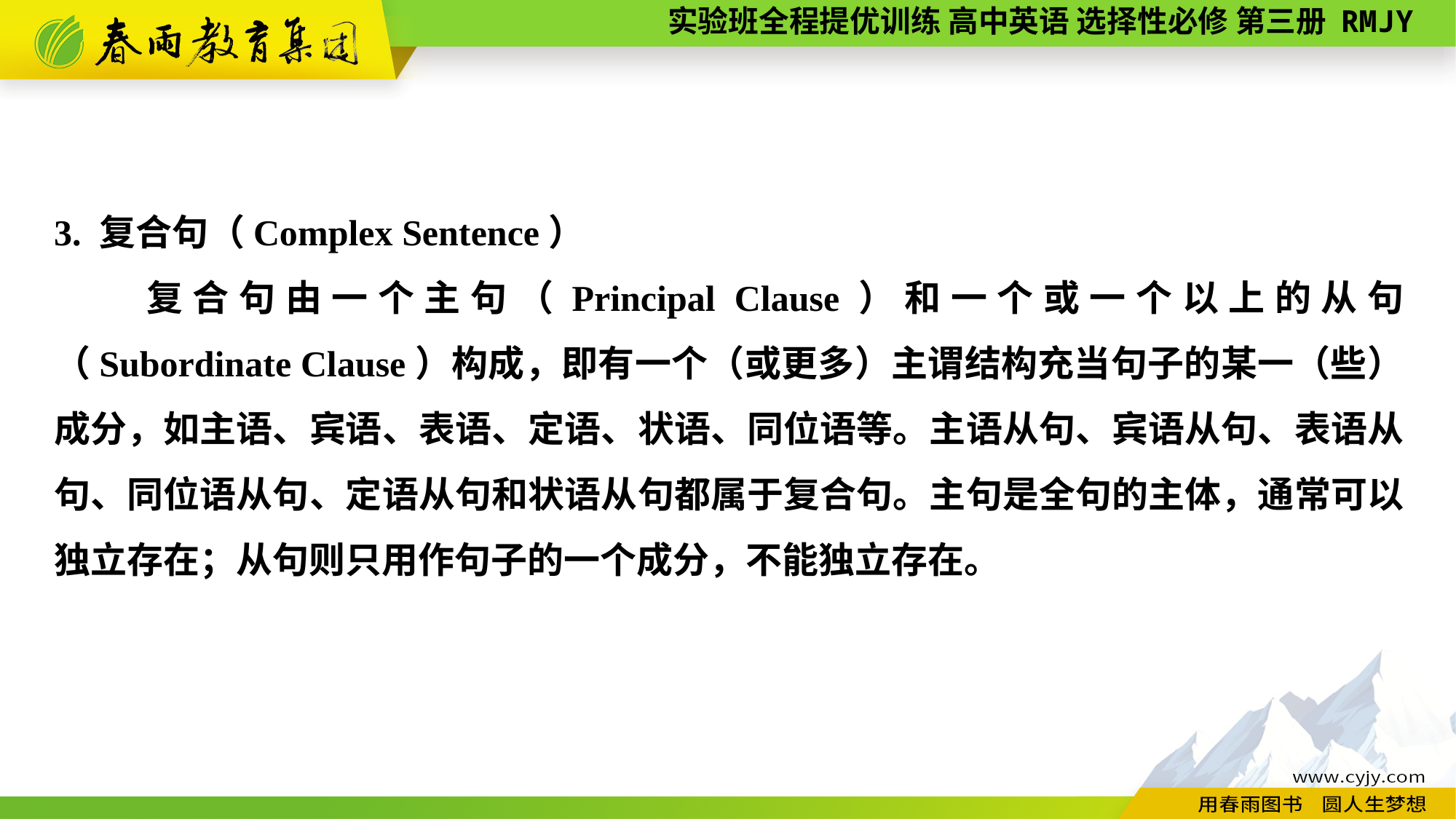

3. 复合句（Complex Sentence）
　　复合句由一个主句（Principal Clause）和一个或一个以上的从句（Subordinate Clause）构成，即有一个（或更多）主谓结构充当句子的某一（些）成分，如主语、宾语、表语、定语、状语、同位语等。主语从句、宾语从句、表语从句、同位语从句、定语从句和状语从句都属于复合句。主句是全句的主体，通常可以独立存在；从句则只用作句子的一个成分，不能独立存在。